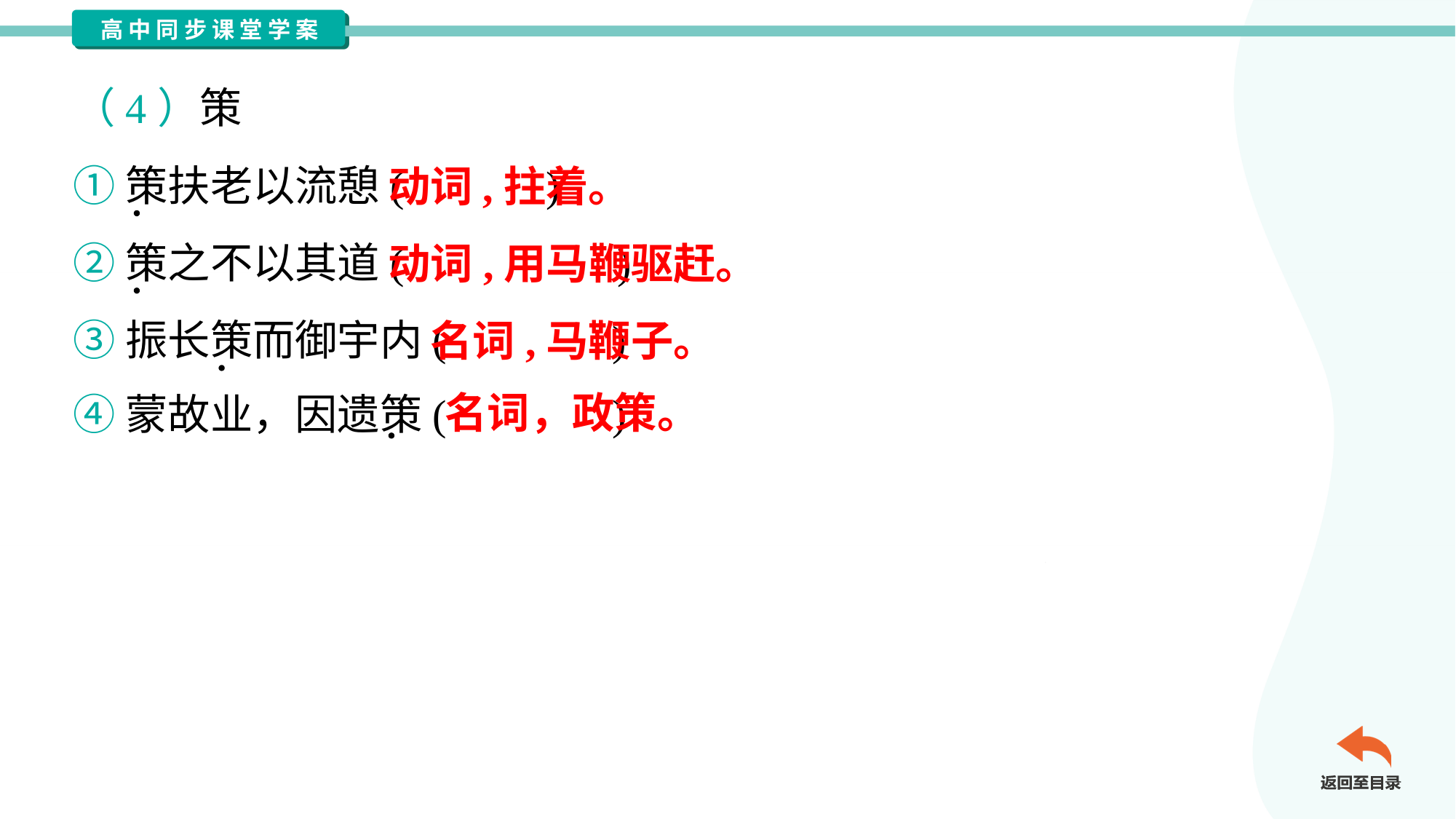

（4）策
①策扶老以流憩(            )
②策之不以其道(                  )
③振长策而御宇内(              )
④蒙故业，因遗策(              )
动词,拄着。
动词,用马鞭驱赶。

名词,马鞭子。

名词，政策。